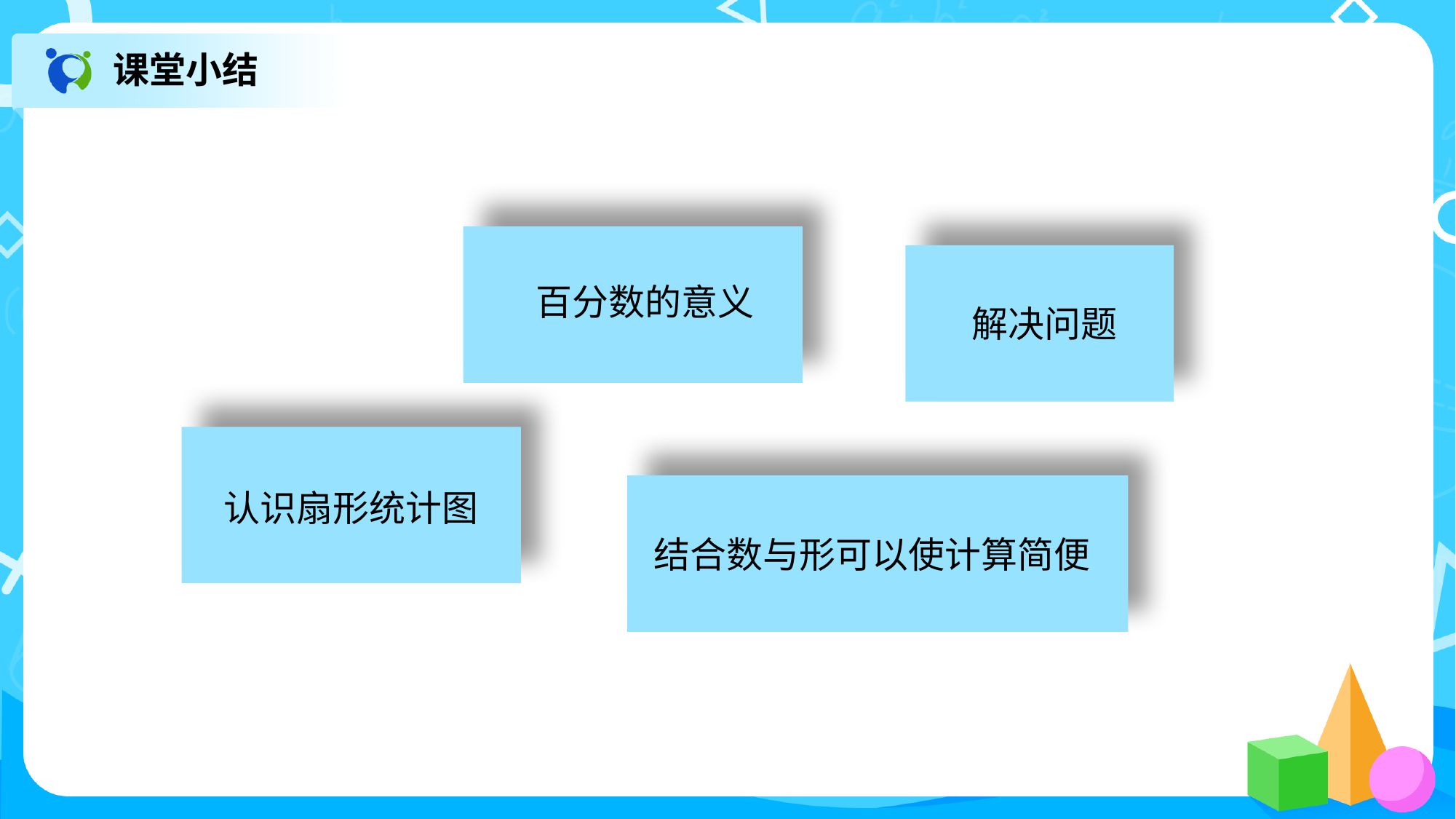

课堂小结

百分数的意义

解决问题

认识扇形统计图

结合数与形可以使计算简便